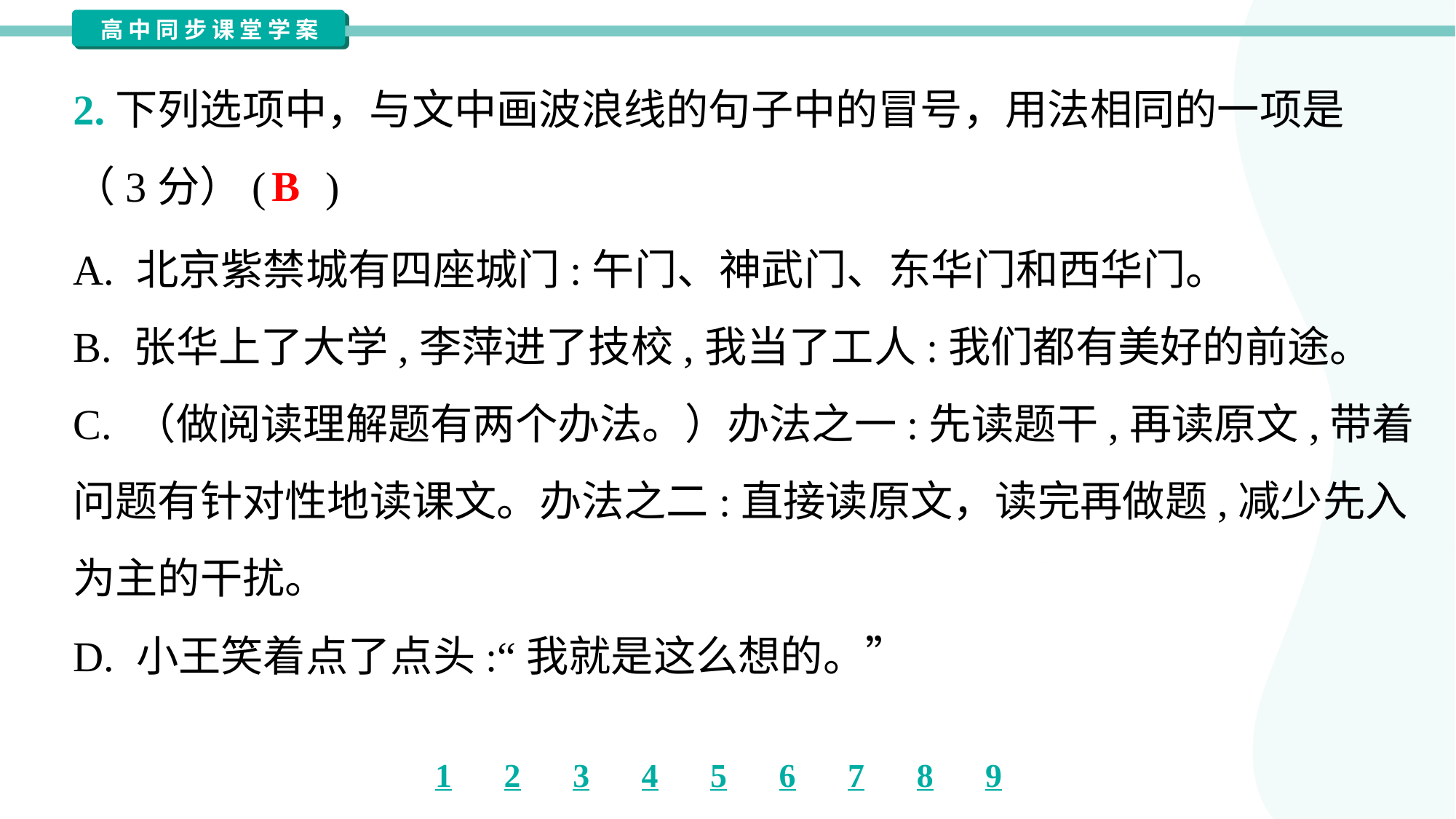

2.下列选项中，与文中画波浪线的句子中的冒号，用法相同的一项是
（3分）(     )
B
A. 北京紫禁城有四座城门:午门、神武门、东华门和西华门。
B. 张华上了大学,李萍进了技校,我当了工人:我们都有美好的前途。
C. （做阅读理解题有两个办法。）办法之一:先读题干,再读原文,带着
问题有针对性地读课文。办法之二:直接读原文，读完再做题,减少先入
为主的干扰。
D. 小王笑着点了点头:“我就是这么想的。”